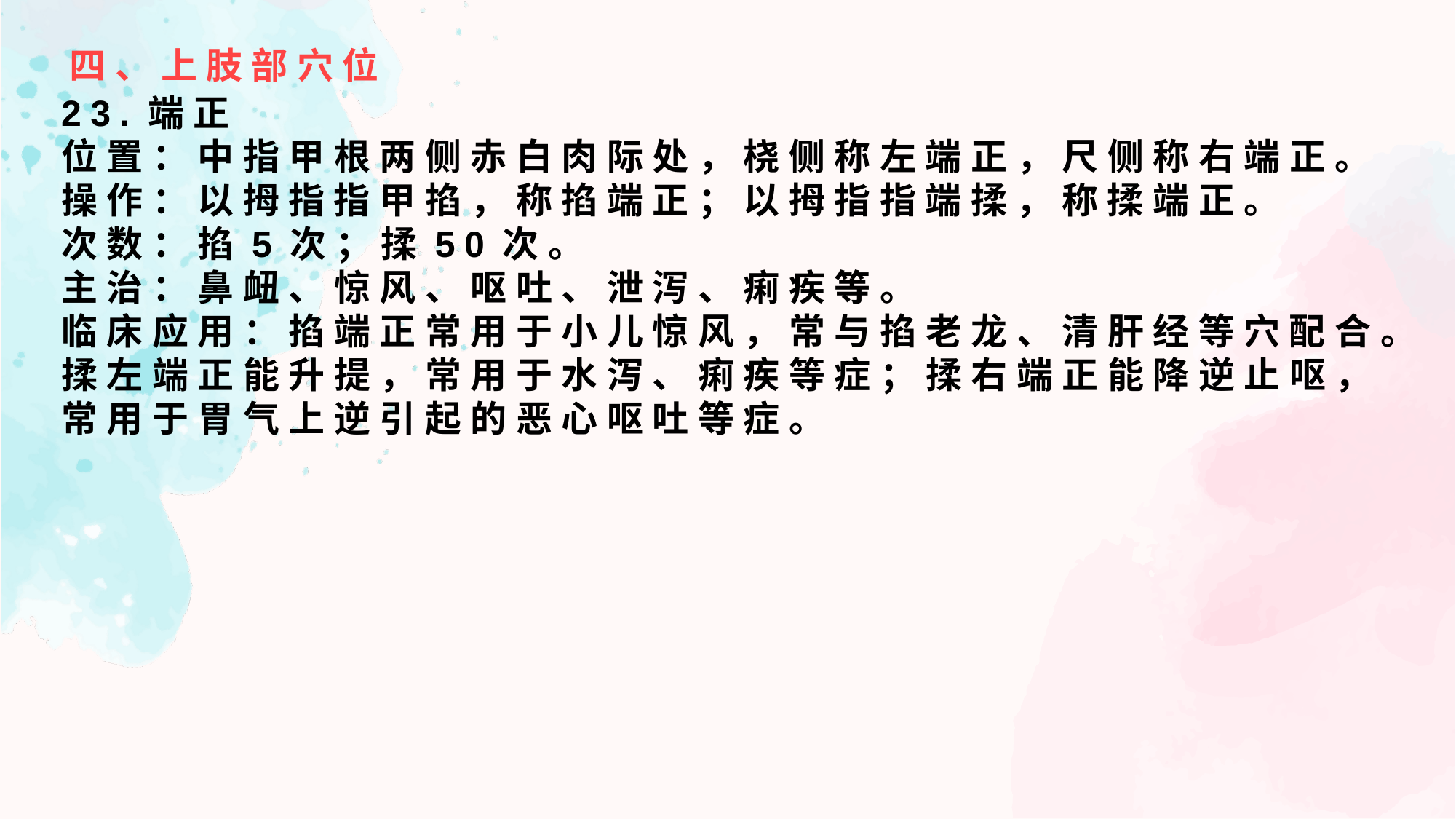

四、上肢部穴位
23.端正
位置：中指甲根两侧赤白肉际处，桡侧称左端正，尺侧称右端正。
操作：以拇指指甲掐，称掐端正；以拇指指端揉，称揉端正。
次数：掐5次；揉50次。
主治：鼻衄、惊风、呕吐、泄泻、痢疾等。
临床应用：掐端正常用于小儿惊风，常与掐老龙、清肝经等穴配合。揉左端正能升提，常用于水泻、痢疾等症；揉右端正能降逆止呕，常用于胃气上逆引起的恶心呕吐等症。